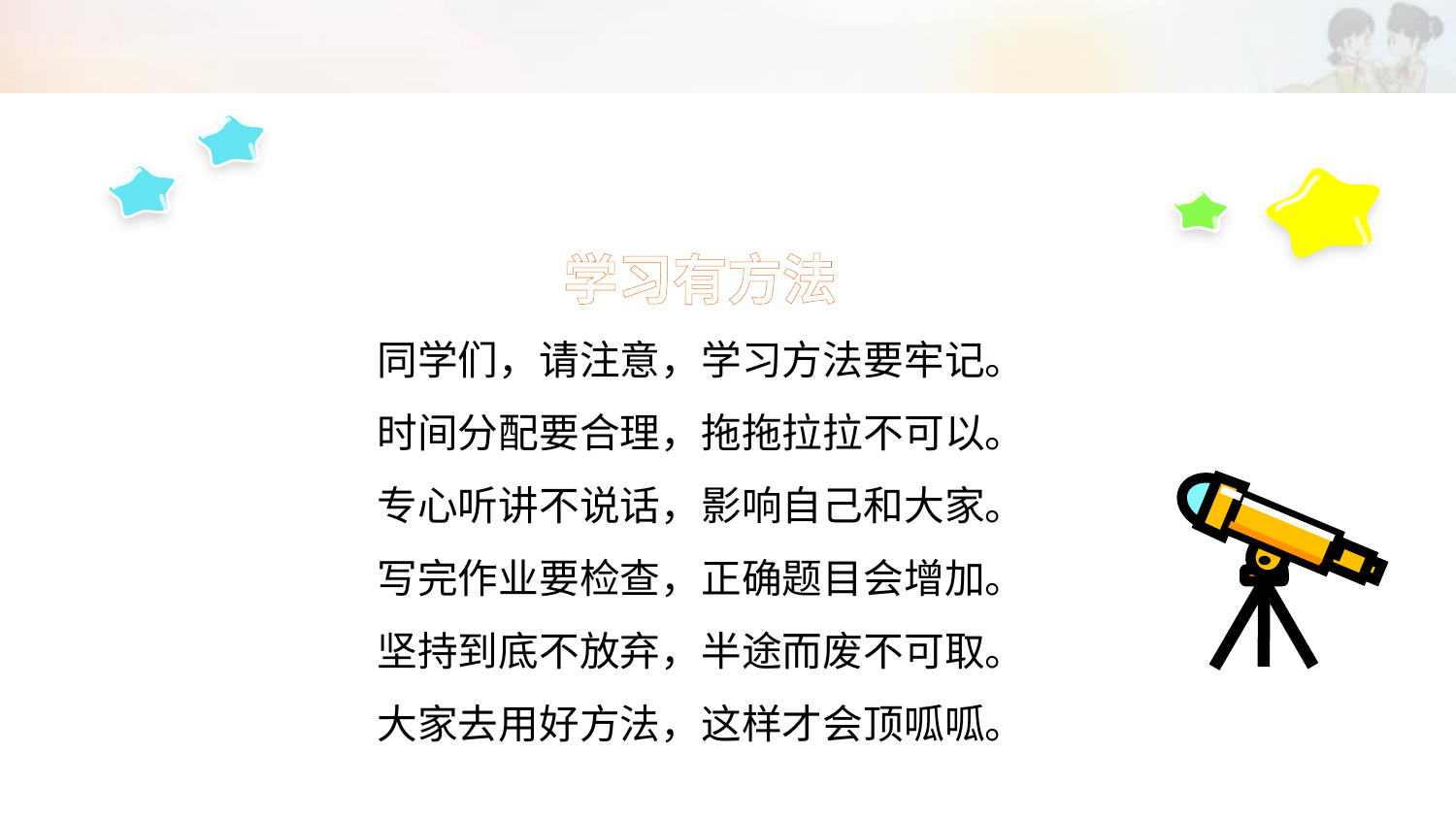

学习有方法
同学们，请注意，学习方法要牢记。
时间分配要合理，拖拖拉拉不可以。
专心听讲不说话，影响自己和大家。
写完作业要检查，正确题目会增加。
坚持到底不放弃，半途而废不可取。
大家去用好方法，这样才会顶呱呱。